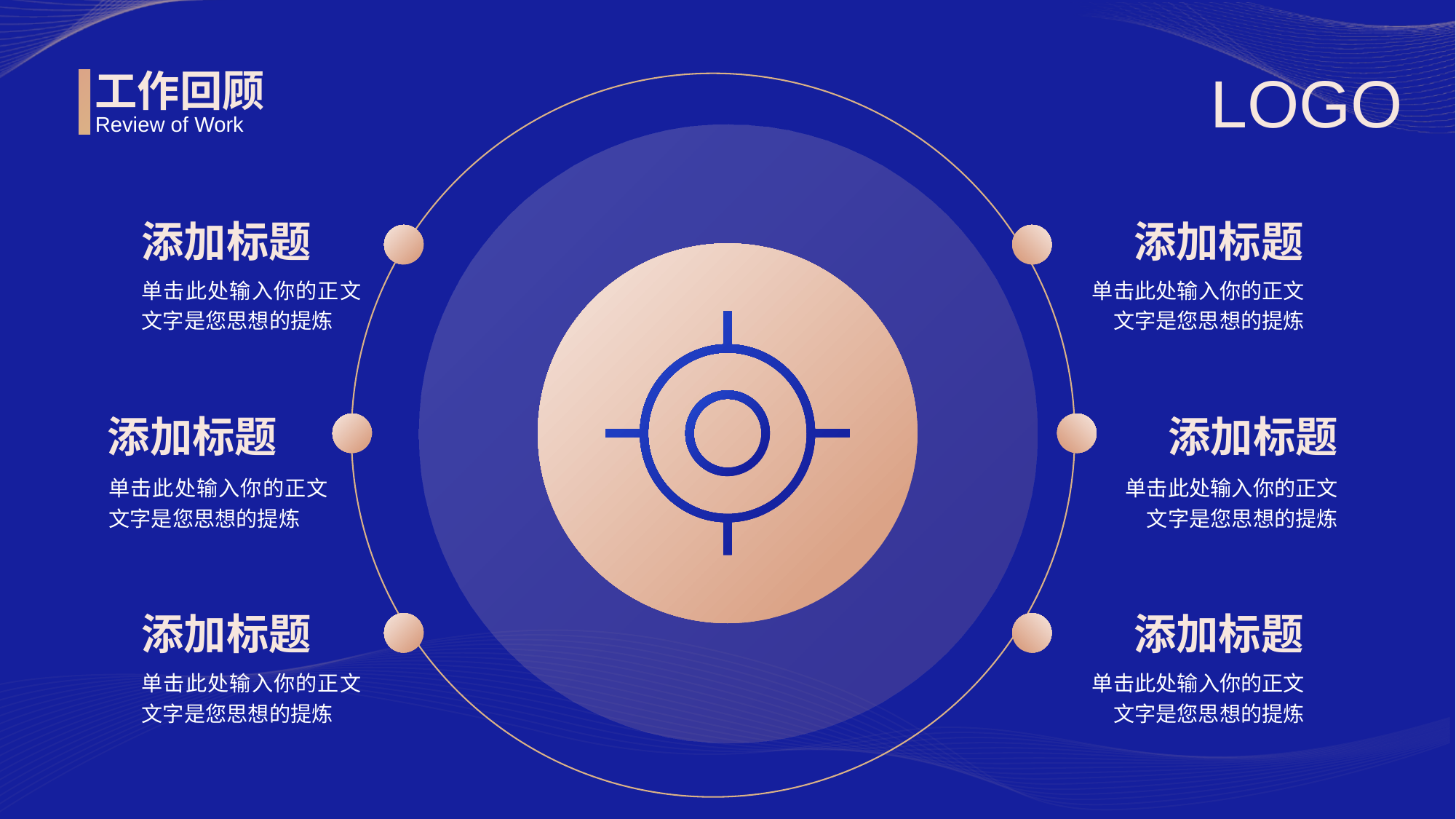

LOGO
工作回顾
Review of Work

添加标题
单击此处输入你的正文文字是您思想的提炼
添加标题

单击此处输入你的正文文字是您思想的提炼

添加标题
单击此处输入你的正文文字是您思想的提炼
添加标题

单击此处输入你的正文文字是您思想的提炼
添加标题
单击此处输入你的正文文字是您思想的提炼
添加标题

单击此处输入你的正文文字是您思想的提炼